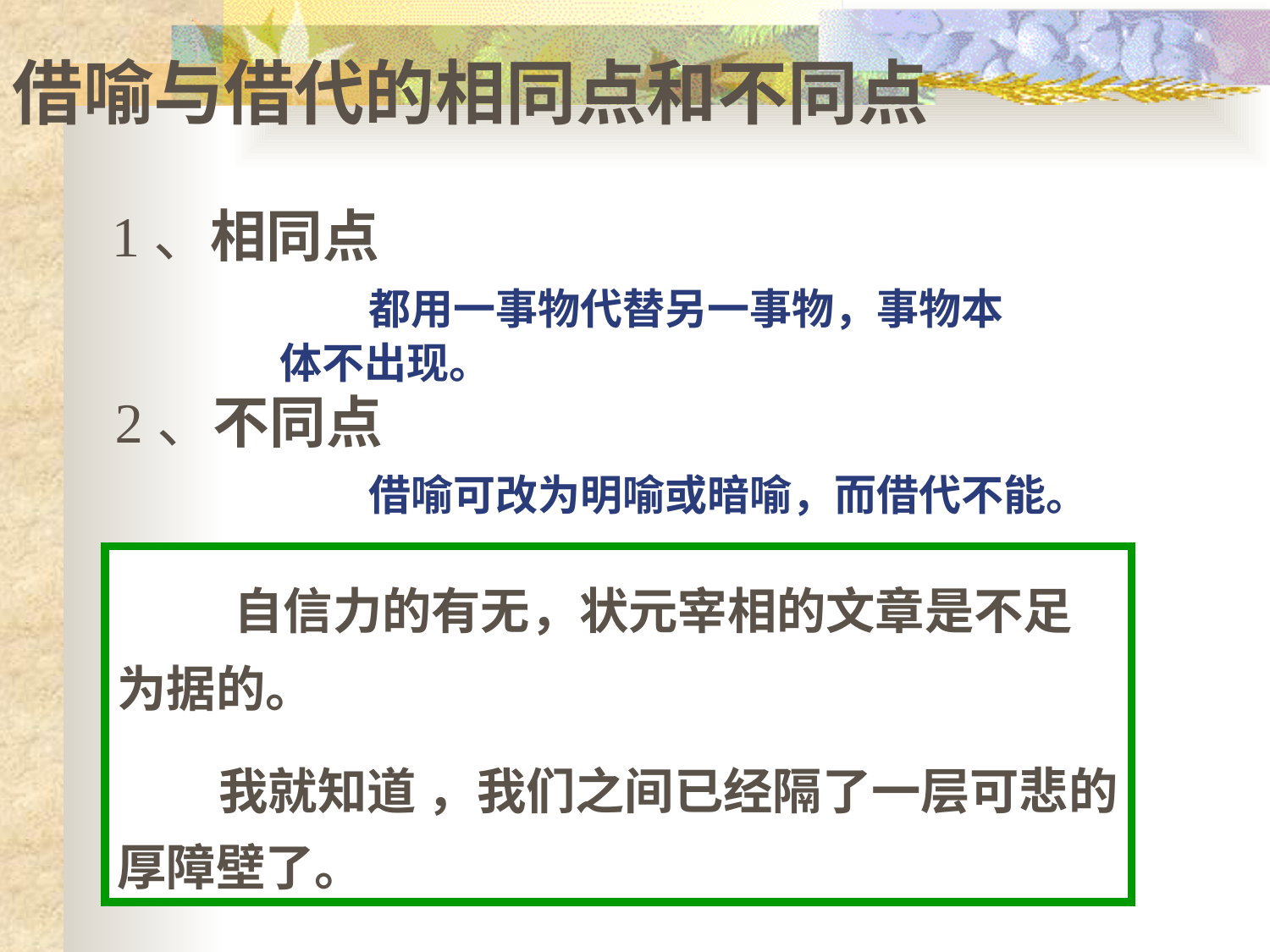

借喻与借代的相同点和不同点
       1、相同点
                           都用一事物代替另一事物，事物本
                           体不出现。
       2、不同点
                           借喻可改为明喻或暗喻，而借代不能。
        自信力的有无，状元宰相的文章是不足为据的。
        我就知道 ，我们之间已经隔了一层可悲的厚障壁了。